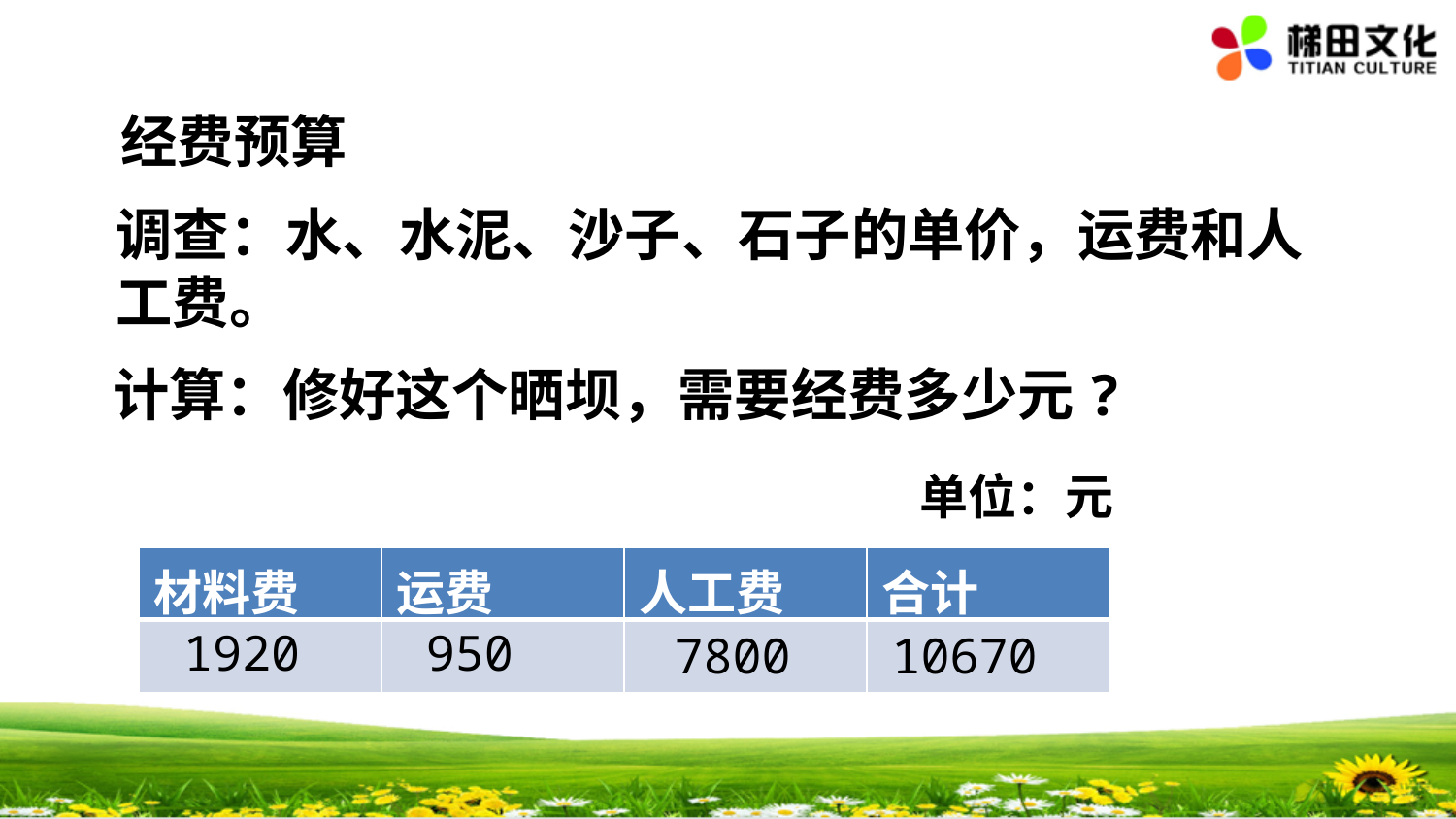

经费预算
调查：水、水泥、沙子、石子的单价，运费和人工费。

计算：修好这个晒坝，需要经费多少元?
单位：元
| 材料费 | 运费 | 人工费 | 合计 |
| --- | --- | --- | --- |
|  |  |  |  |
1920
950
10670
7800